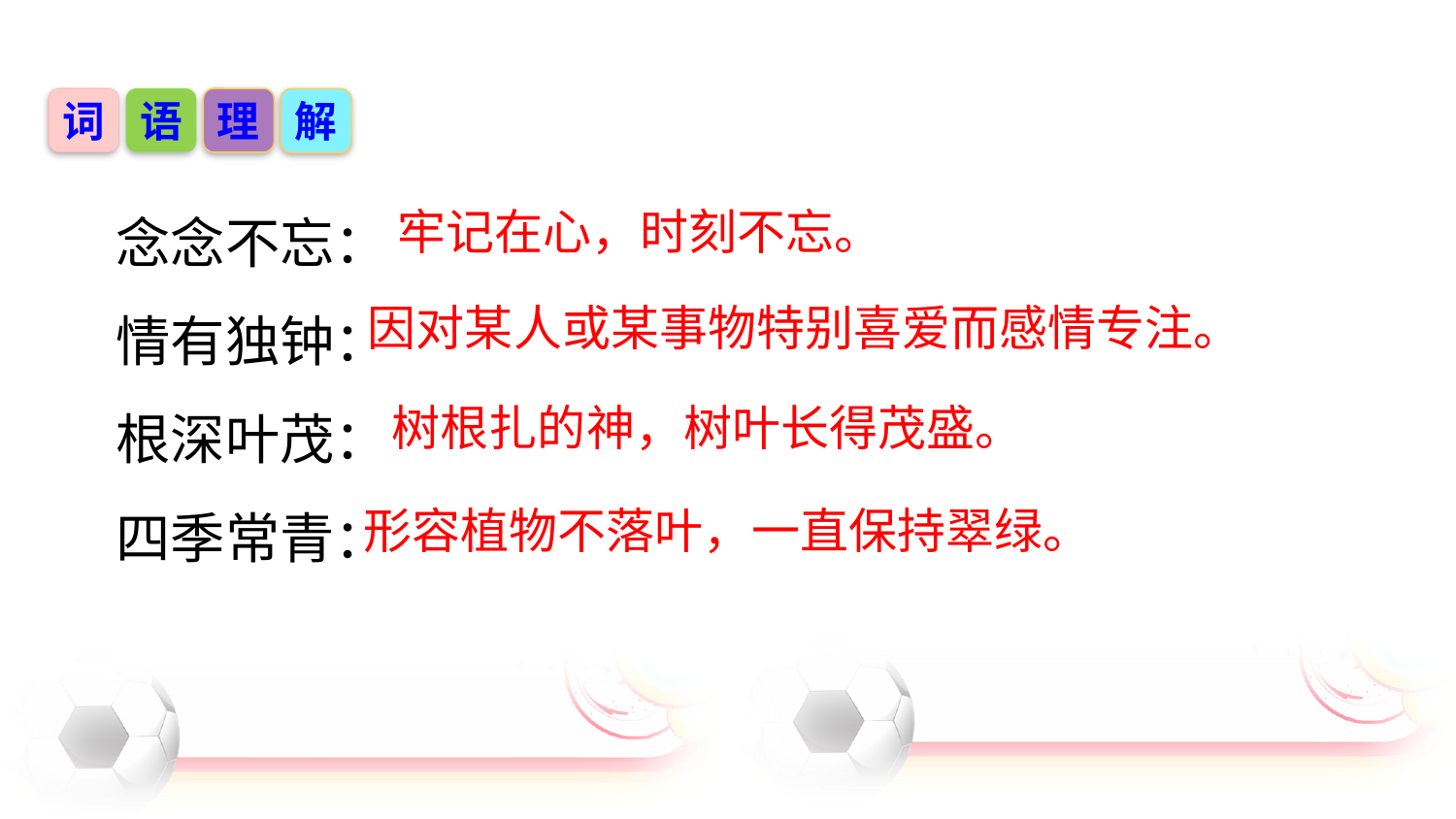

词
语
理
解
念念不忘：
情有独钟：
根深叶茂：
四季常青：
牢记在心，时刻不忘。
因对某人或某事物特别喜爱而感情专注。
树根扎的神，树叶长得茂盛。
形容植物不落叶，一直保持翠绿。